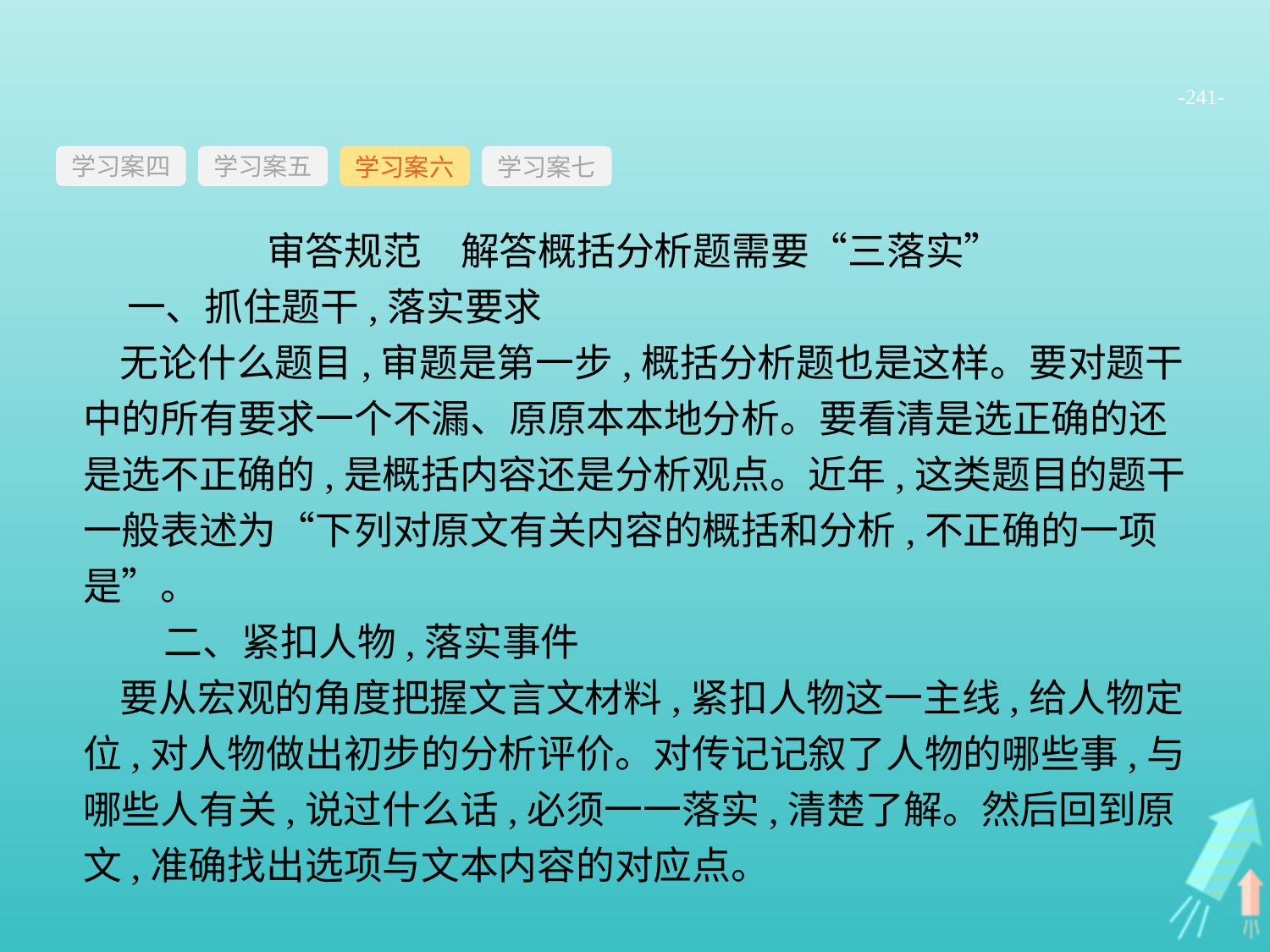

-241-
学习案四
学习案六
学习案七
学习案五
审答规范　解答概括分析题需要“三落实”
    一、抓住题干,落实要求
无论什么题目,审题是第一步,概括分析题也是这样。要对题干中的所有要求一个不漏、原原本本地分析。要看清是选正确的还是选不正确的,是概括内容还是分析观点。近年,这类题目的题干一般表述为“下列对原文有关内容的概括和分析,不正确的一项是”。
    二、紧扣人物,落实事件
要从宏观的角度把握文言文材料,紧扣人物这一主线,给人物定位,对人物做出初步的分析评价。对传记记叙了人物的哪些事,与哪些人有关,说过什么话,必须一一落实,清楚了解。然后回到原文,准确找出选项与文本内容的对应点。